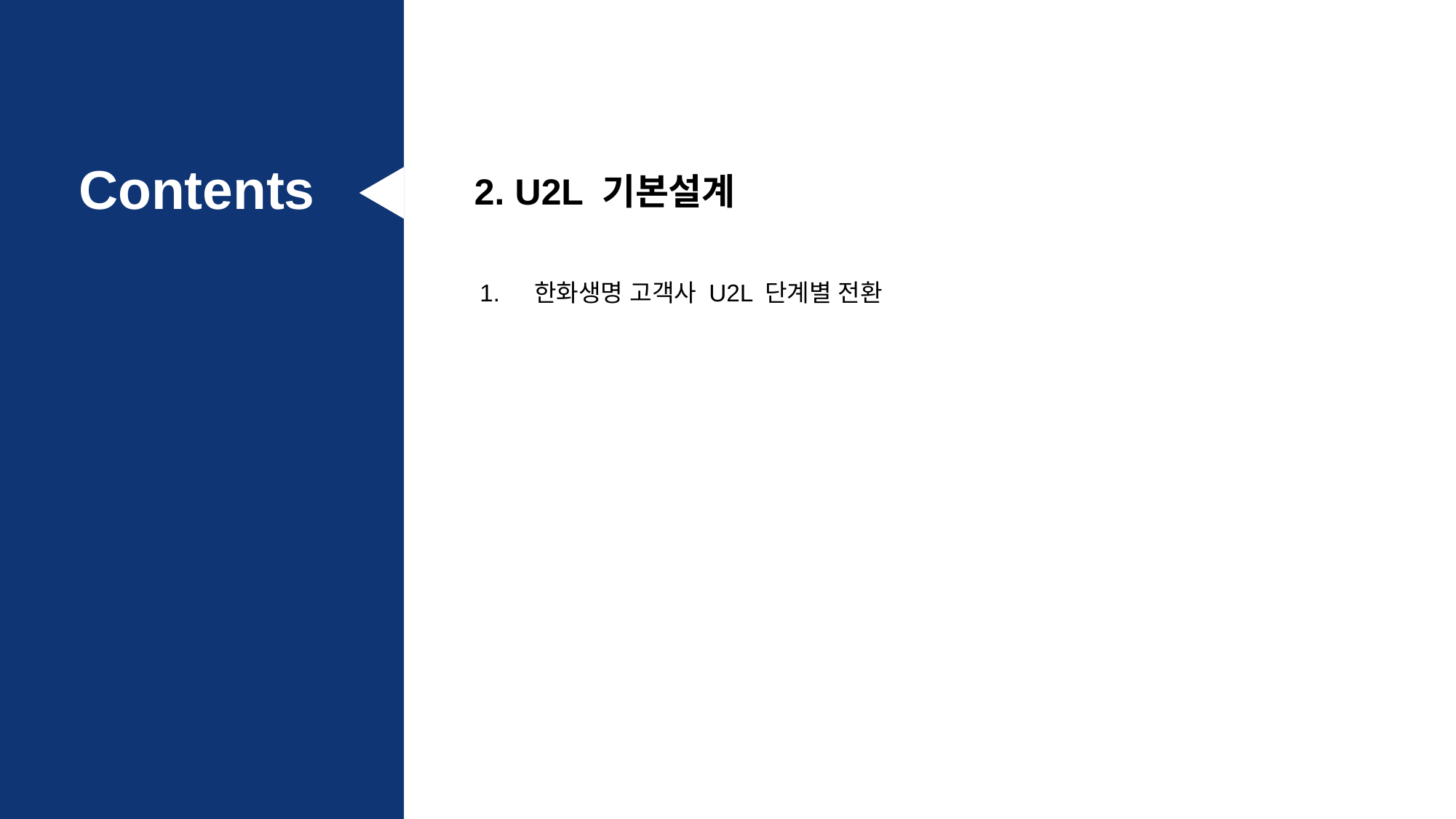

2. U2L 기본설계
한화생명 고객사 U2L 단계별 전환